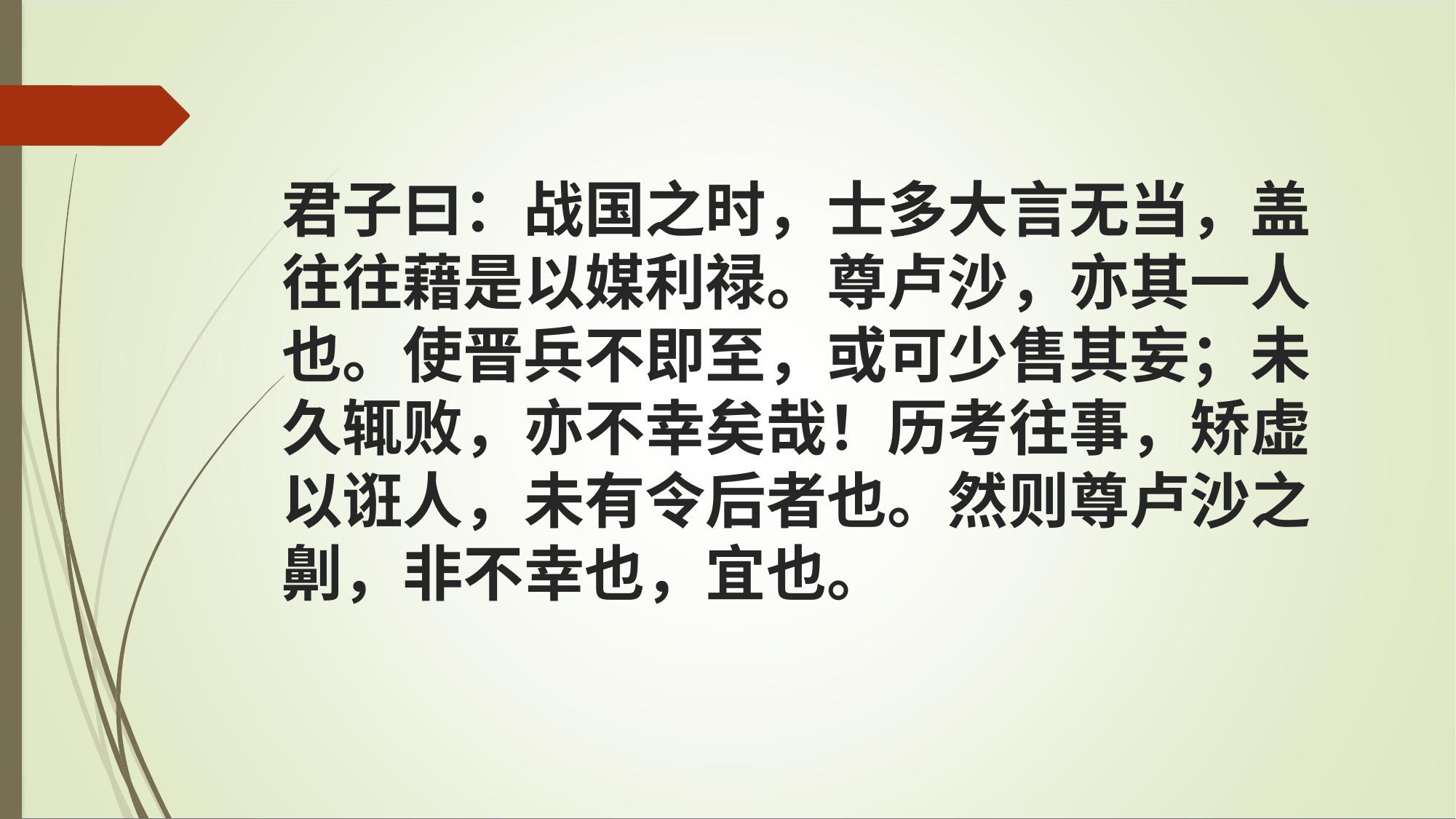

# 君子曰：战国之时，士多大言无当，盖往往藉是以媒利禄。尊卢沙，亦其一人也。使晋兵不即至，或可少售其妄；未久辄败，亦不幸矣哉！历考往事，矫虚以诳人，未有令后者也。然则尊卢沙之劓，非不幸也，宜也。